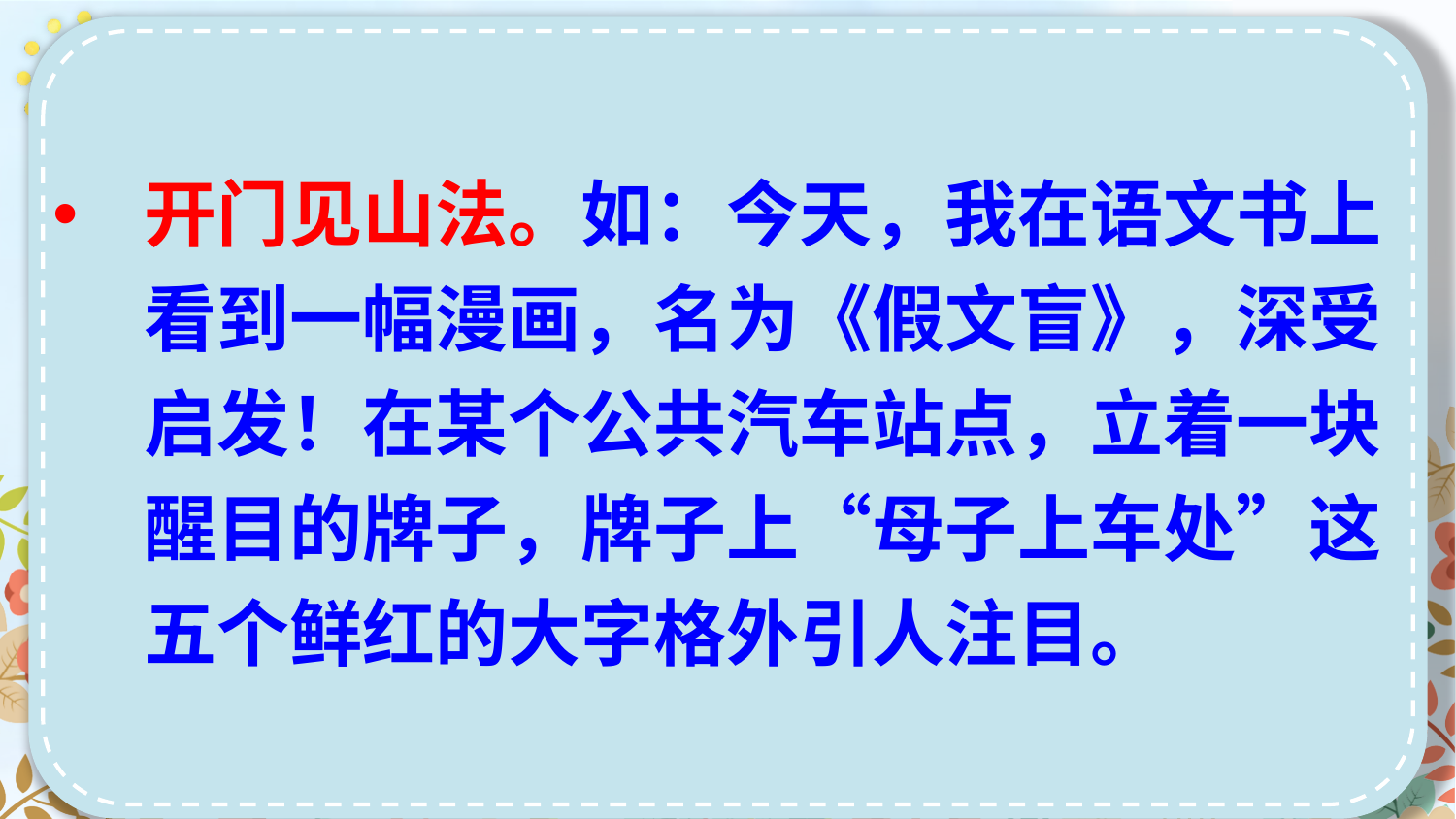

开门见山法。如：今天，我在语文书上看到一幅漫画，名为《假文盲》，深受启发！在某个公共汽车站点，立着一块醒目的牌子，牌子上“母子上车处”这五个鲜红的大字格外引人注目。